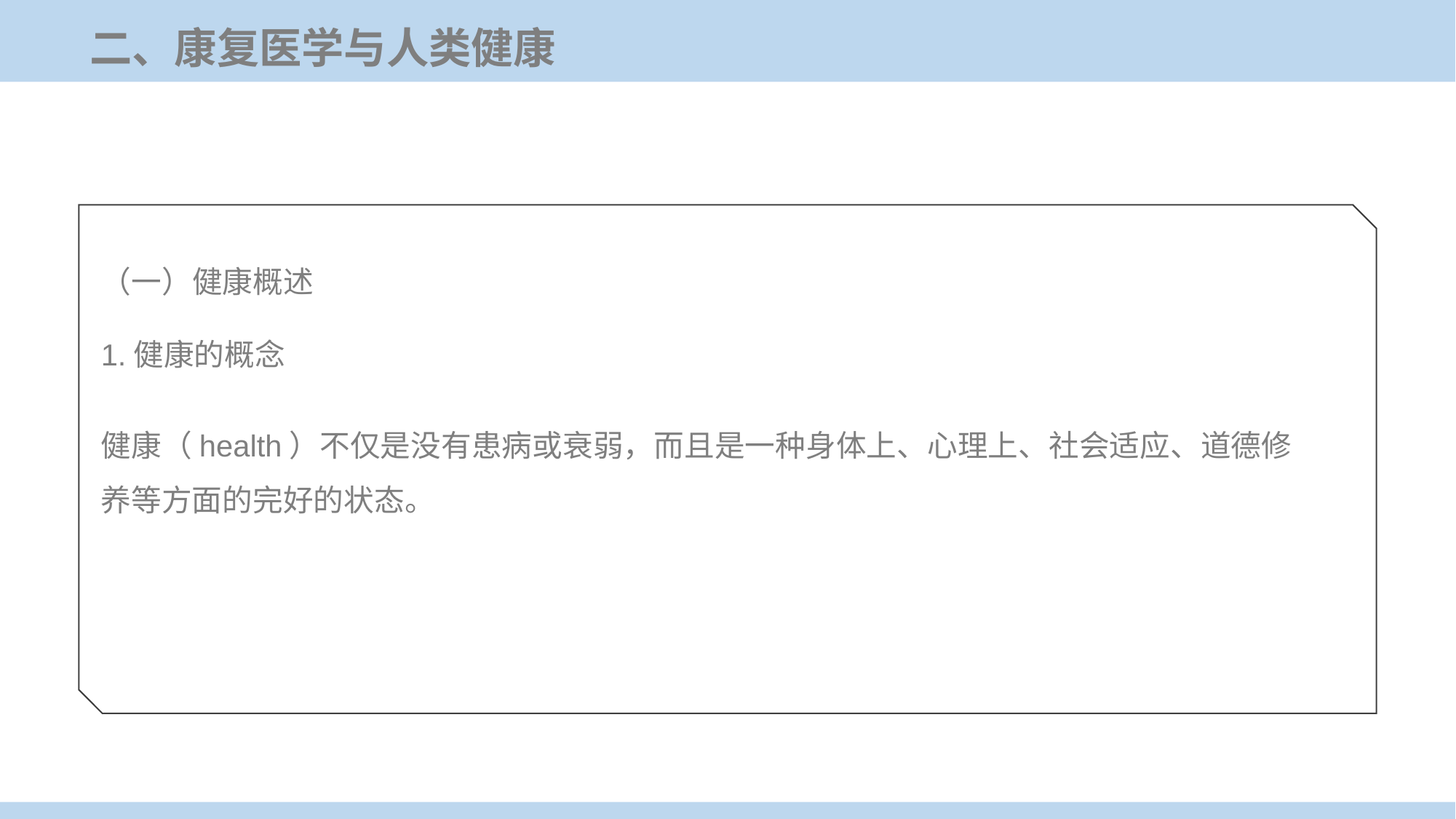

二、康复医学与人类健康

（一）健康概述

1.健康的概念

健康（health）不仅是没有患病或衰弱，而且是一种身体上、心理上、社会适应、道德修养等方面的完好的状态。